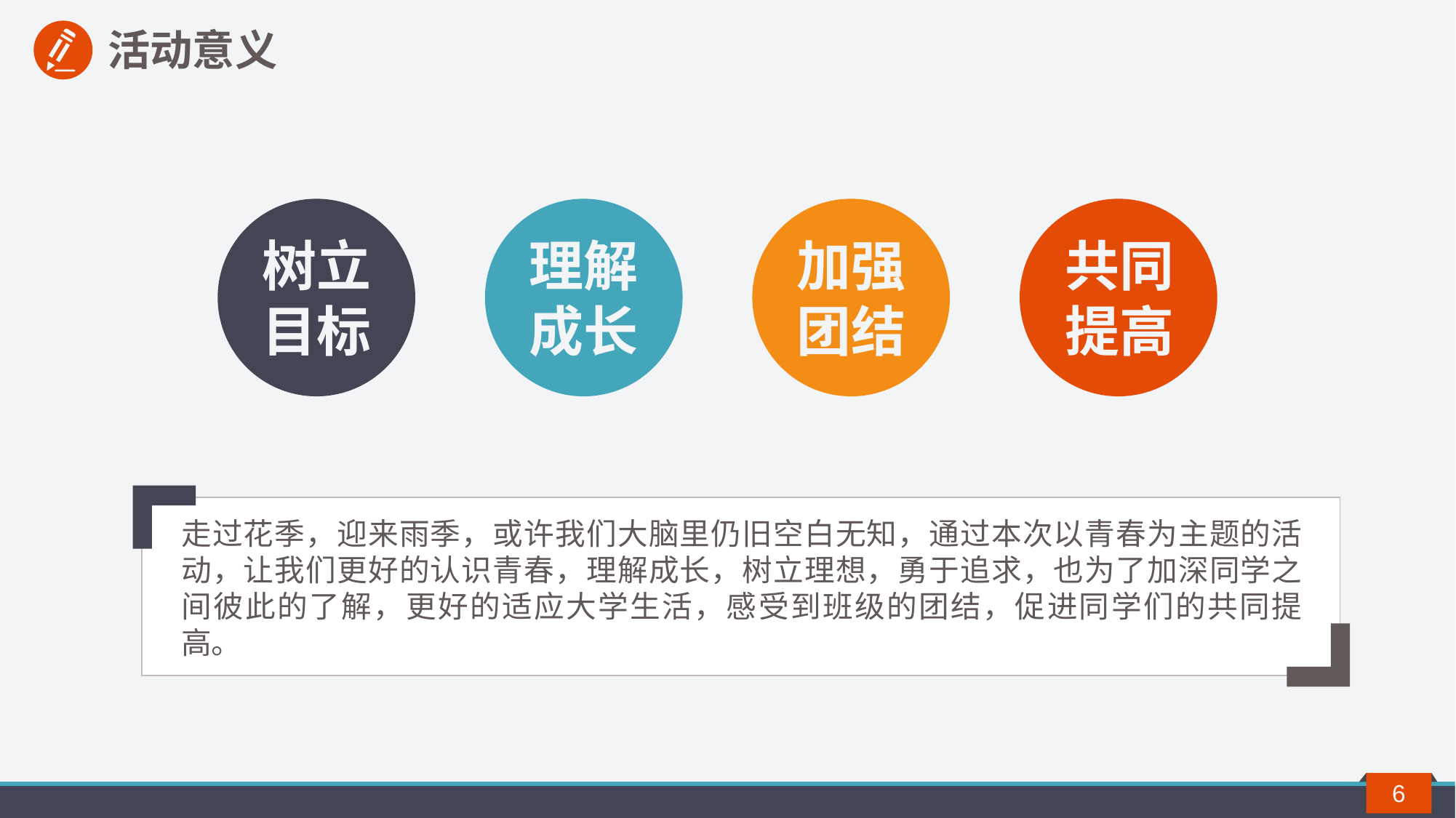

活动意义

树立目标
理解成长
加强团结
共同提高

走过花季，迎来雨季，或许我们大脑里仍旧空白无知，通过本次以青春为主题的活动，让我们更好的认识青春，理解成长，树立理想，勇于追求，也为了加深同学之间彼此的了解，更好的适应大学生活，感受到班级的团结，促进同学们的共同提高。